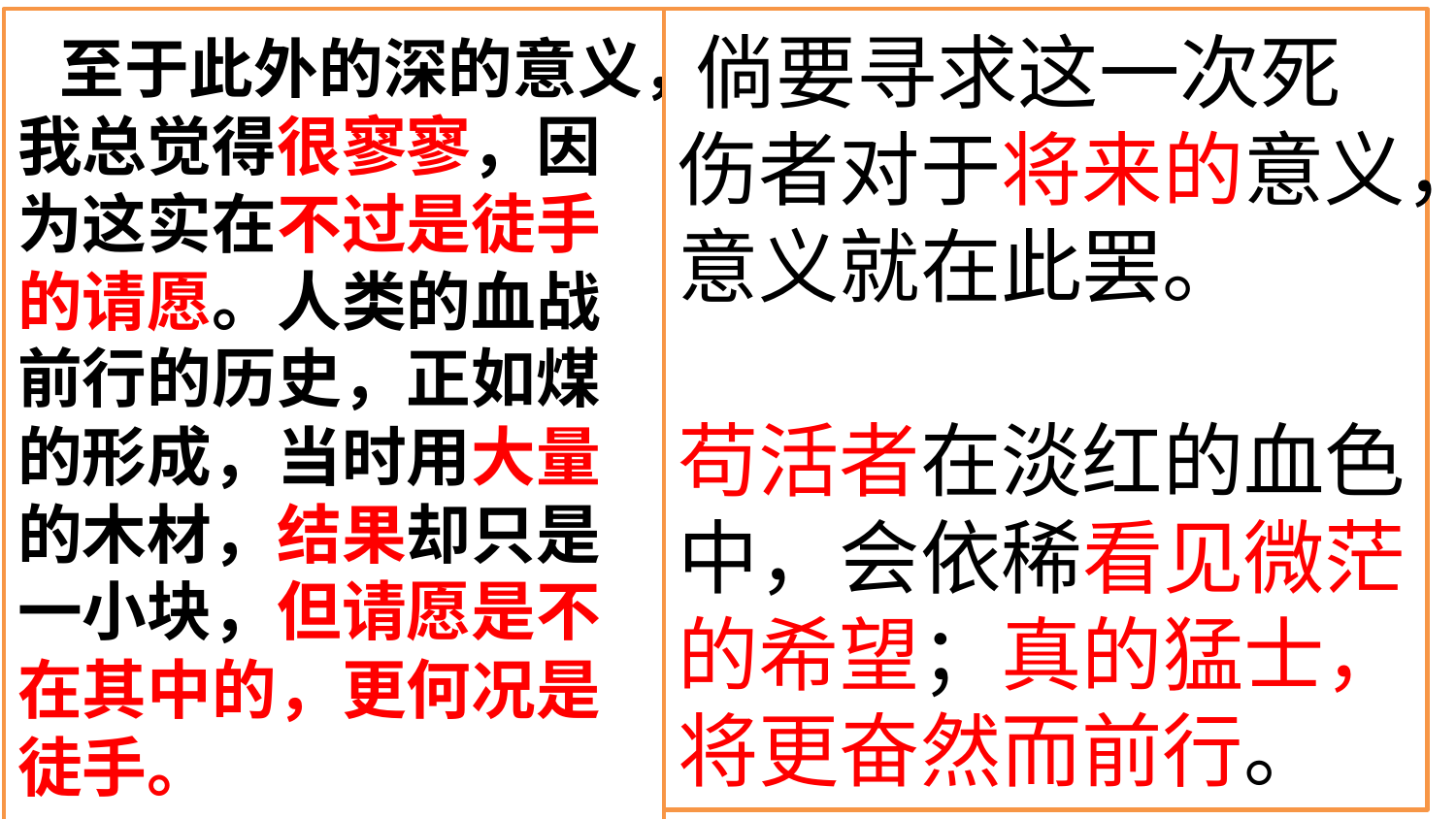

至于此外的深的意义，我总觉得很寥寥，因为这实在不过是徒手的请愿。人类的血战前行的历史，正如煤的形成，当时用大量的木材，结果却只是一小块，但请愿是不在其中的，更何况是徒手。
 倘要寻求这一次死伤者对于将来的意义，意义就在此罢。

苟活者在淡红的血色中，会依稀看见微茫的希望；真的猛士，将更奋然而前行。
意
义
价
值
有恶意的闲人
寥寥

无恶意的闲人
亲戚朋友的悲伤